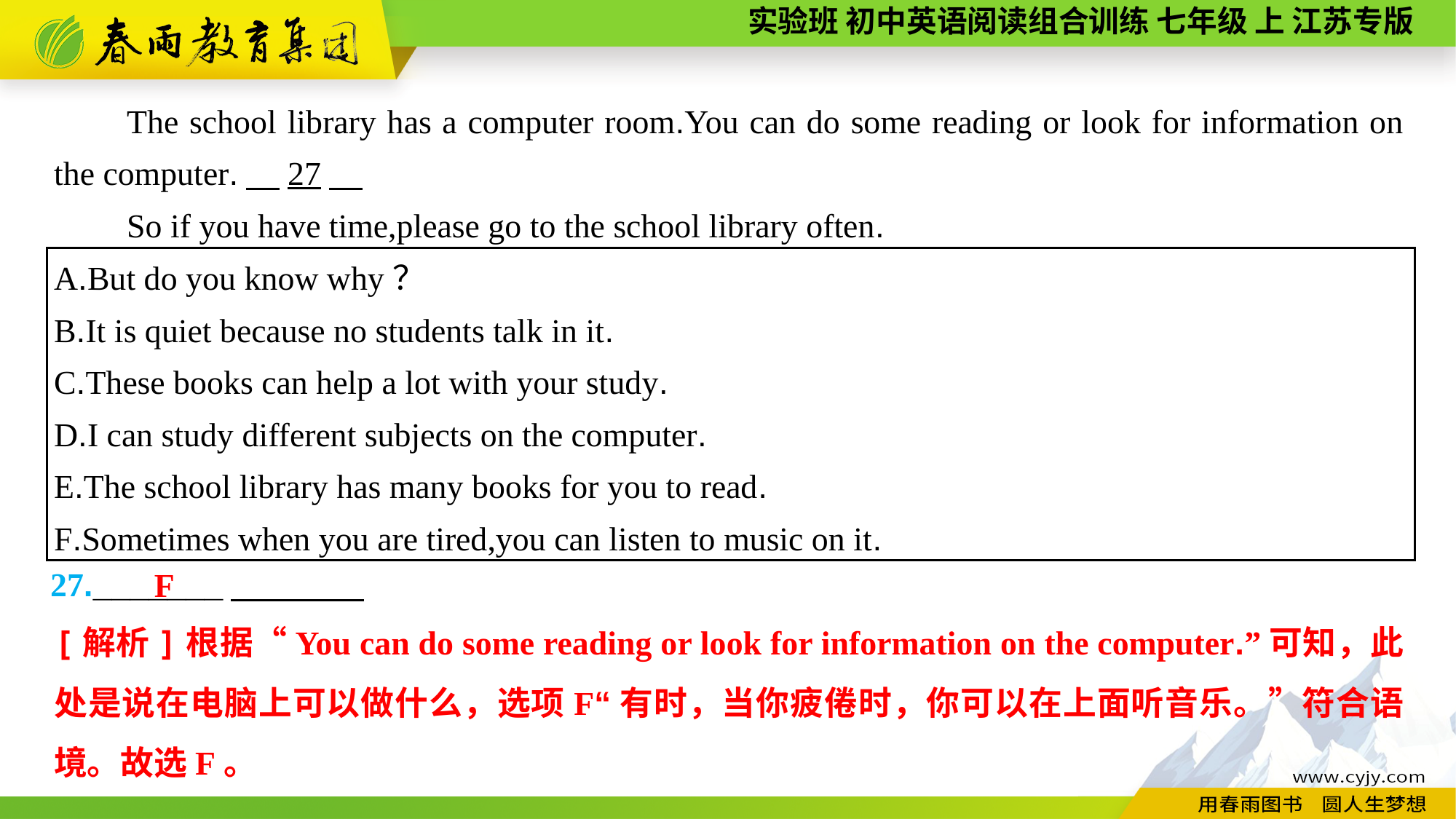

The school library has a computer room.You can do some reading or look for information on the computer.　27
So if you have time,please go to the school library often.
A.But do you know why？
B.It is quiet because no students talk in it.
C.These books can help a lot with your study.
D.I can study different subjects on the computer.
E.The school library has many books for you to read.
F.Sometimes when you are tired,you can listen to music on it.

27._______
F
[解析]根据“You can do some reading or look for information on the computer.”可知，此处是说在电脑上可以做什么，选项F“有时，当你疲倦时，你可以在上面听音乐。”符合语境。故选F。